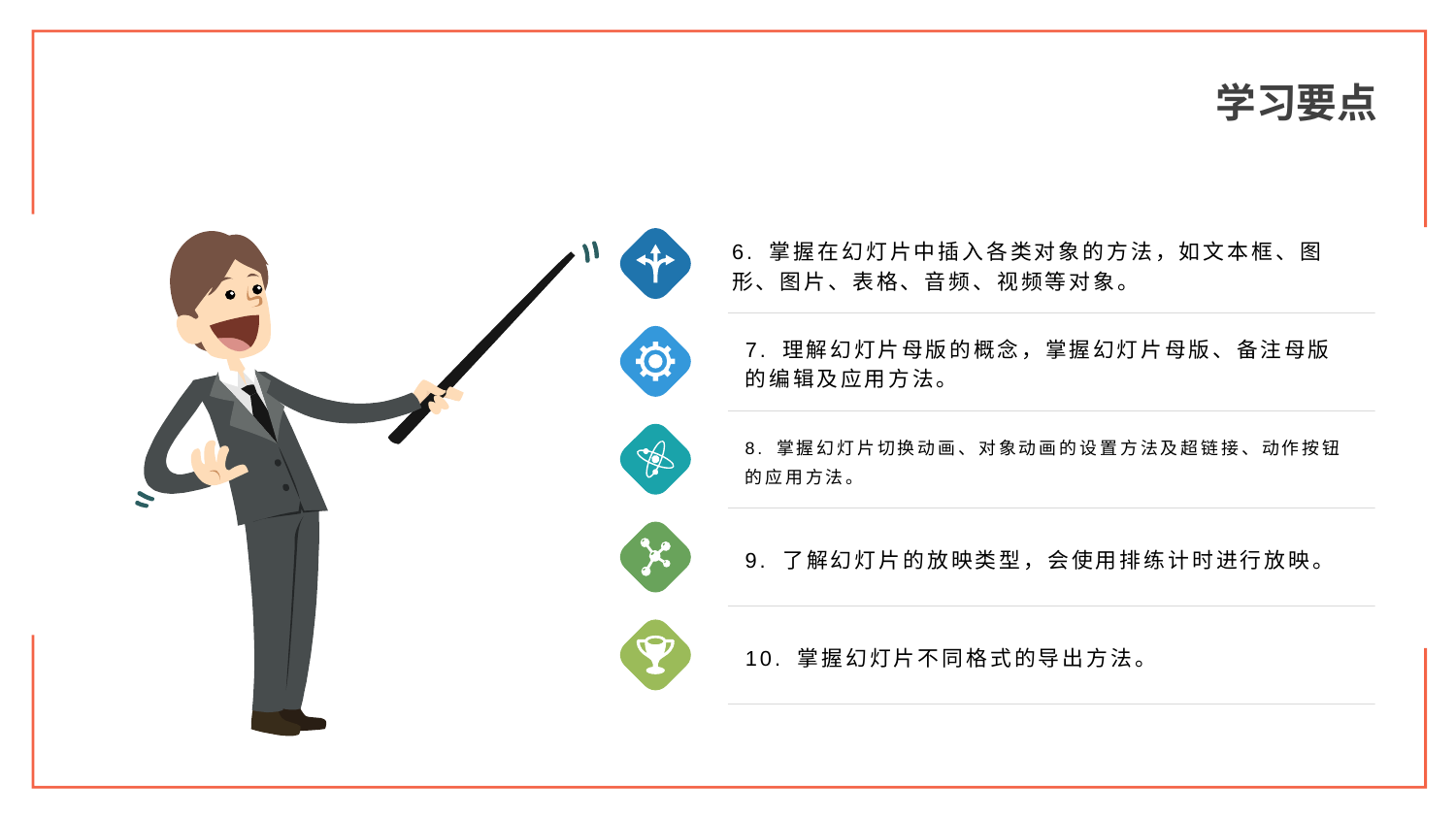

学习要点
6. 掌握在幻灯片中插入各类对象的方法，如文本框、图形、图片、表格、音频、视频等对象。

7. 理解幻灯片母版的概念，掌握幻灯片母版、备注母版的编辑及应用方法。

8. 掌握幻灯片切换动画、对象动画的设置方法及超链接、动作按钮的应用方法。

9. 了解幻灯片的放映类型，会使用排练计时进行放映。

10. 掌握幻灯片不同格式的导出方法。